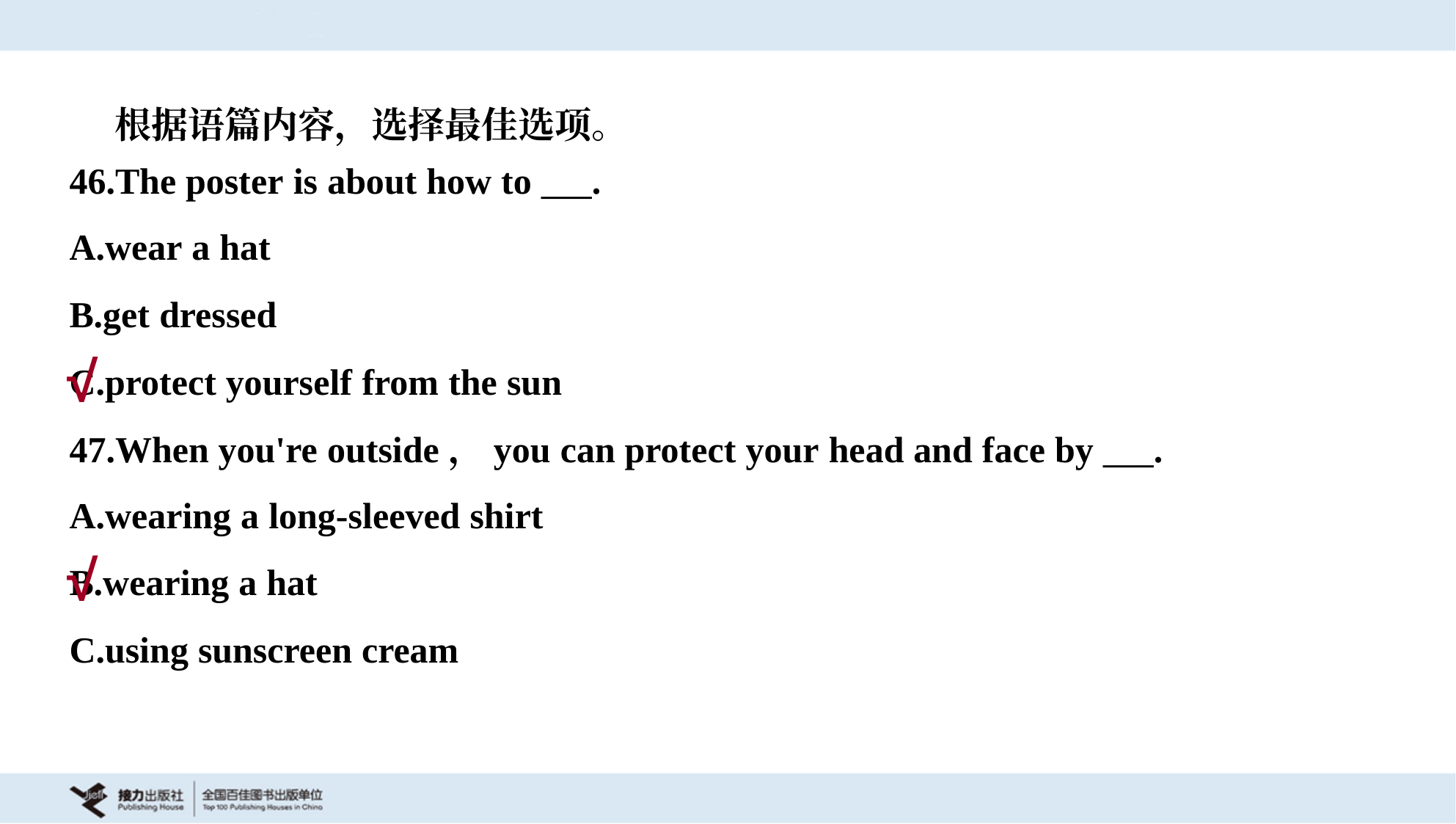

根据语篇内容，选择最佳选项。
46.The poster is about how to ___.
A.wear a hat
B.get dressed
C.protect yourself from the sun
√
47.When you're outside，you can protect your head and face by ___.
A.wearing a long-sleeved shirt
B.wearing a hat
C.using sunscreen cream
√